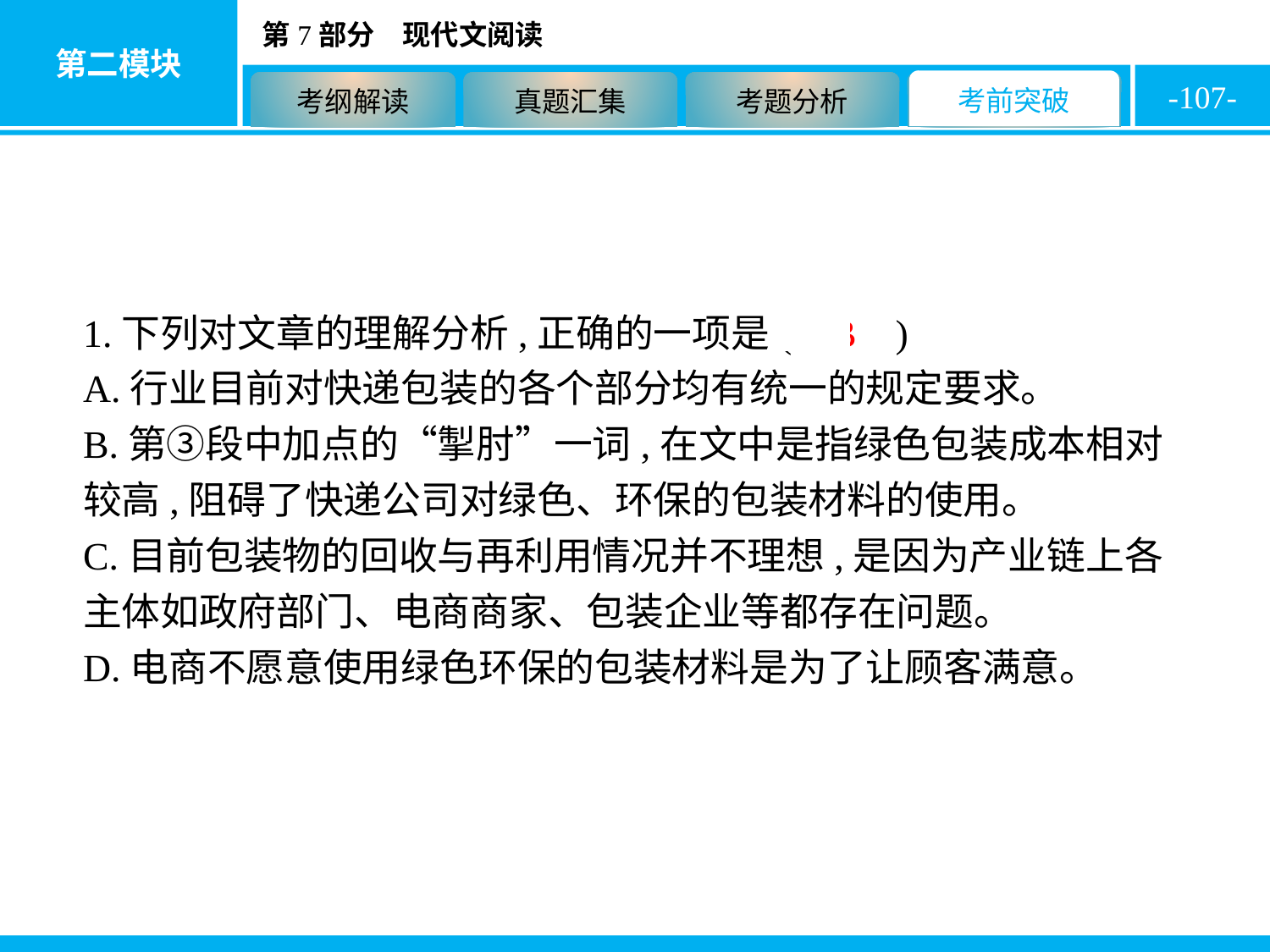

-107-
1.下列对文章的理解分析,正确的一项是(    B    )
A.行业目前对快递包装的各个部分均有统一的规定要求。
B.第③段中加点的“掣肘”一词,在文中是指绿色包装成本相对较高,阻碍了快递公司对绿色、环保的包装材料的使用。
C.目前包装物的回收与再利用情况并不理想,是因为产业链上各主体如政府部门、电商商家、包装企业等都存在问题。
D.电商不愿意使用绿色环保的包装材料是为了让顾客满意。